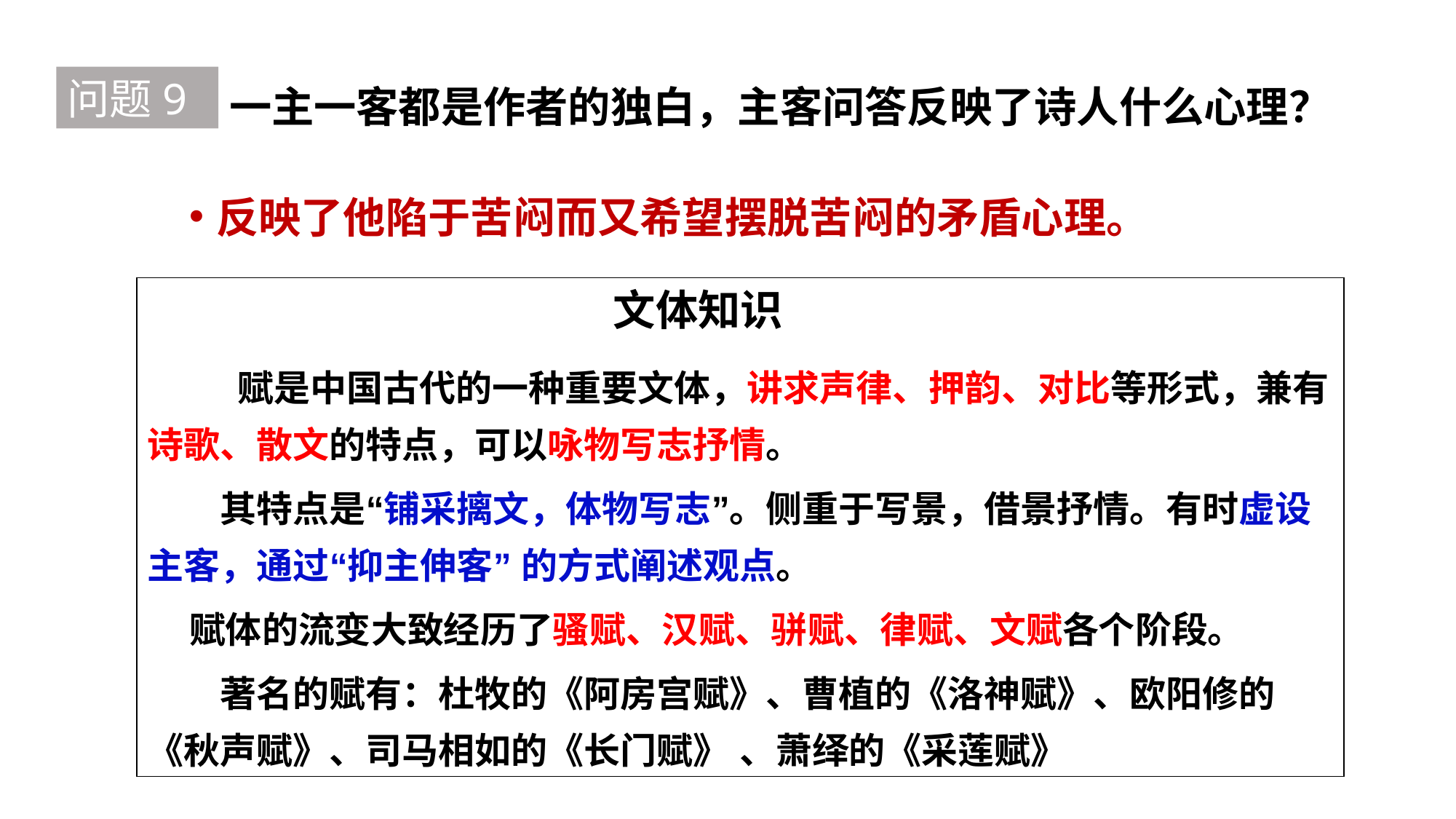

问题9
一主一客都是作者的独白，主客问答反映了诗人什么心理？
反映了他陷于苦闷而又希望摆脱苦闷的矛盾心理。
文体知识
        赋是中国古代的一种重要文体，讲求声律、押韵、对比等形式，兼有诗歌、散文的特点，可以咏物写志抒情。
　　其特点是“铺采摛文，体物写志”。侧重于写景，借景抒情。有时虚设主客，通过“抑主伸客” 的方式阐述观点。
    赋体的流变大致经历了骚赋、汉赋、骈赋、律赋、文赋各个阶段。
　　著名的赋有：杜牧的《阿房宫赋》、曹植的《洛神赋》、欧阳修的《秋声赋》、司马相如的《长门赋》 、萧绎的《采莲赋》